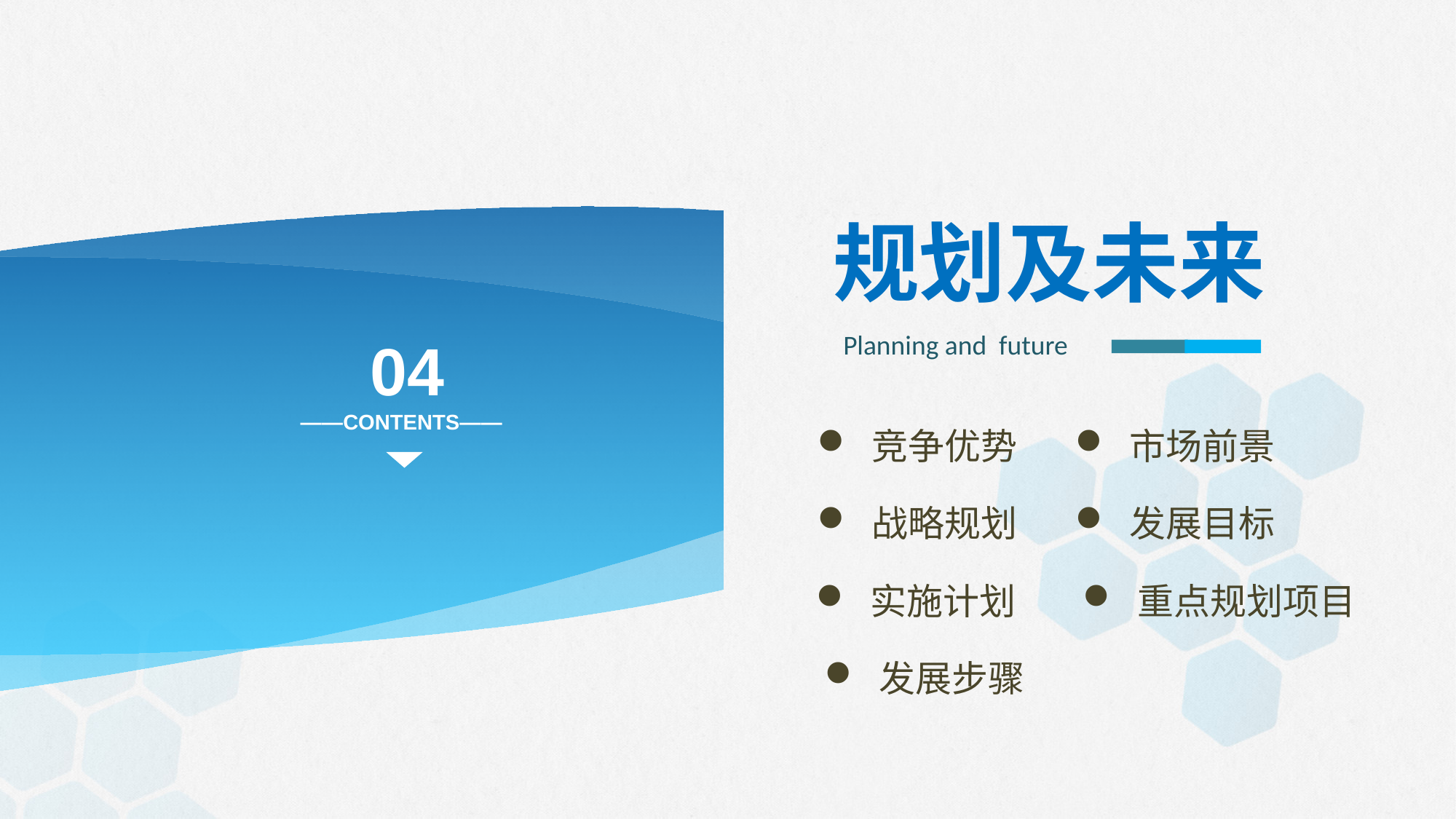

规划及未来

Planning and  future
04
——CONTENTS——

竞争优势
市场前景
战略规划
发展目标
实施计划
重点规划项目
发展步骤